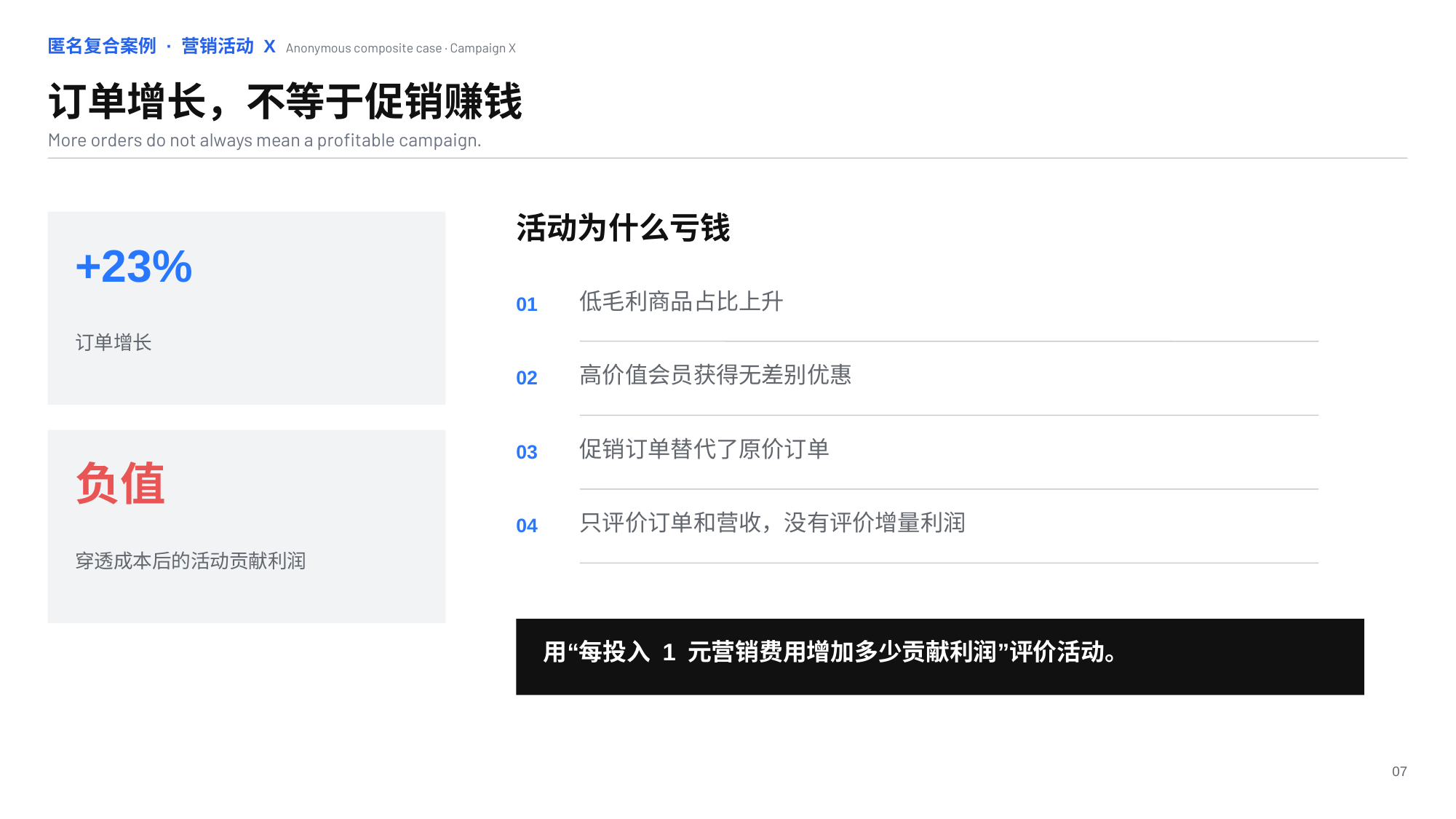

匿名复合案例 · 营销活动 X  Anonymous composite case · Campaign X
订单增长，不等于促销赚钱
More orders do not always mean a profitable campaign.

活动为什么亏钱
+23%
低毛利商品占比上升
01
订单增长

高价值会员获得无差别优惠
02

促销订单替代了原价订单
03
负值

只评价订单和营收，没有评价增量利润
04
穿透成本后的活动贡献利润

用“每投入 1 元营销费用增加多少贡献利润”评价活动。
07